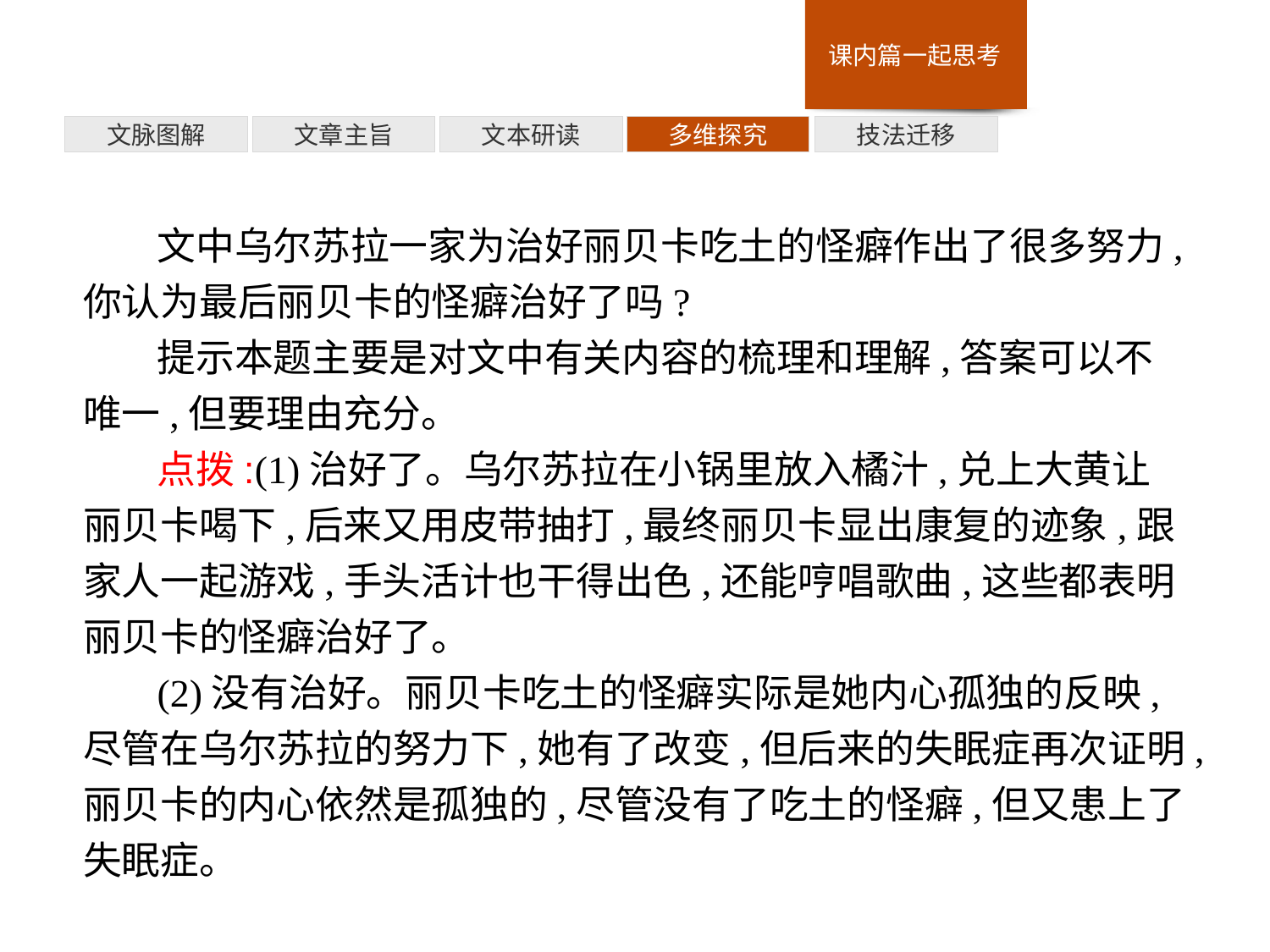

技法迁移
多维探究
文本研读
文章主旨
文脉图解
文中乌尔苏拉一家为治好丽贝卡吃土的怪癖作出了很多努力,你认为最后丽贝卡的怪癖治好了吗?
提示本题主要是对文中有关内容的梳理和理解,答案可以不唯一,但要理由充分。
点拨:(1)治好了。乌尔苏拉在小锅里放入橘汁,兑上大黄让丽贝卡喝下,后来又用皮带抽打,最终丽贝卡显出康复的迹象,跟家人一起游戏,手头活计也干得出色,还能哼唱歌曲,这些都表明丽贝卡的怪癖治好了。
(2)没有治好。丽贝卡吃土的怪癖实际是她内心孤独的反映,尽管在乌尔苏拉的努力下,她有了改变,但后来的失眠症再次证明,丽贝卡的内心依然是孤独的,尽管没有了吃土的怪癖,但又患上了失眠症。